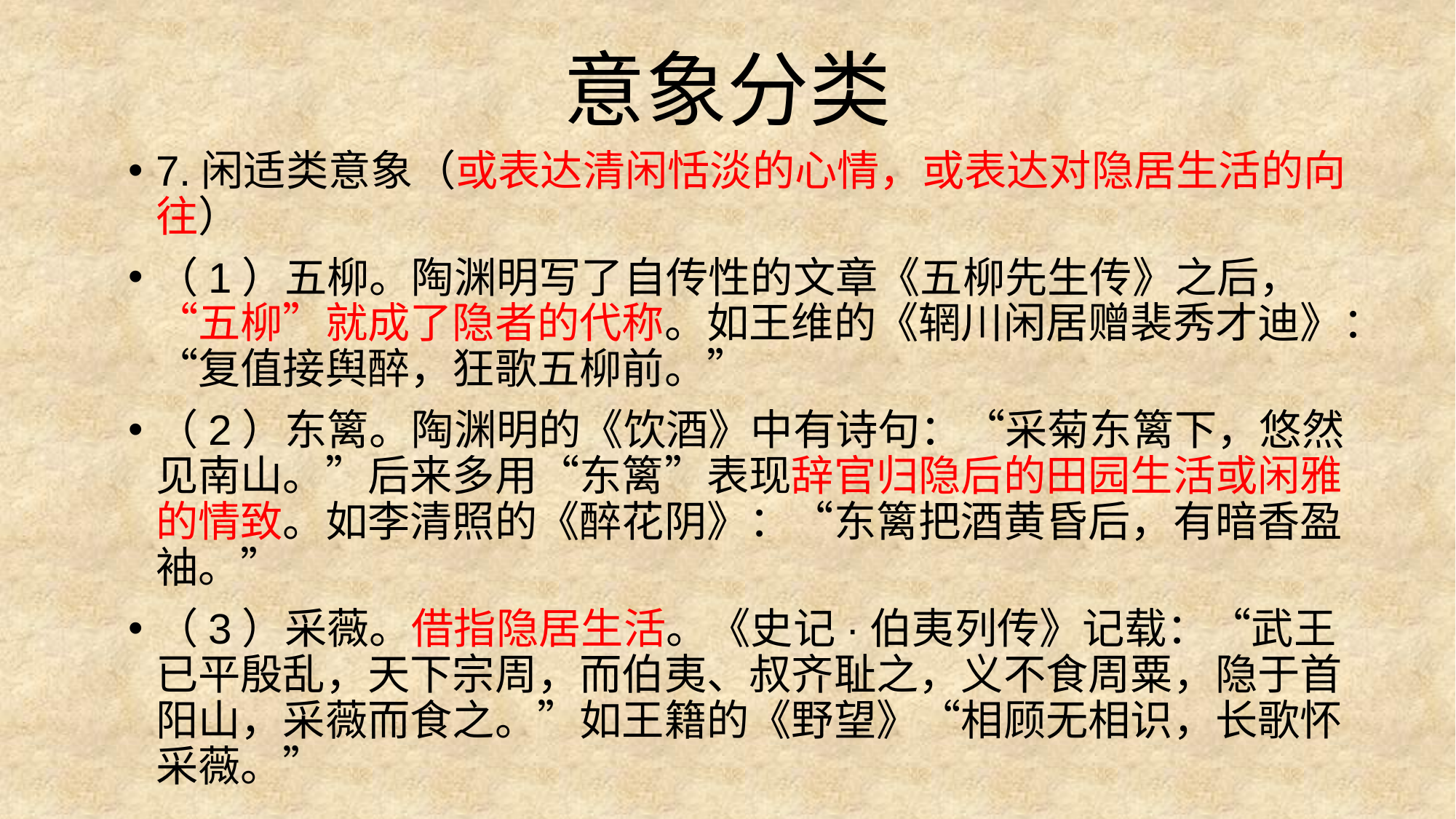

# 意象分类
7.闲适类意象（或表达清闲恬淡的心情，或表达对隐居生活的向往）
（1）五柳。陶渊明写了自传性的文章《五柳先生传》之后，“五柳”就成了隐者的代称。如王维的《辋川闲居赠裴秀才迪》：“复值接舆醉，狂歌五柳前。”
（2）东篱。陶渊明的《饮酒》中有诗句：“采菊东篱下，悠然见南山。”后来多用“东篱”表现辞官归隐后的田园生活或闲雅的情致。如李清照的《醉花阴》：“东篱把酒黄昏后，有暗香盈袖。”
（3）采薇。借指隐居生活。《史记·伯夷列传》记载：“武王已平殷乱，天下宗周，而伯夷、叔齐耻之，义不食周粟，隐于首阳山，采薇而食之。”如王籍的《野望》“相顾无相识，长歌怀采薇。”